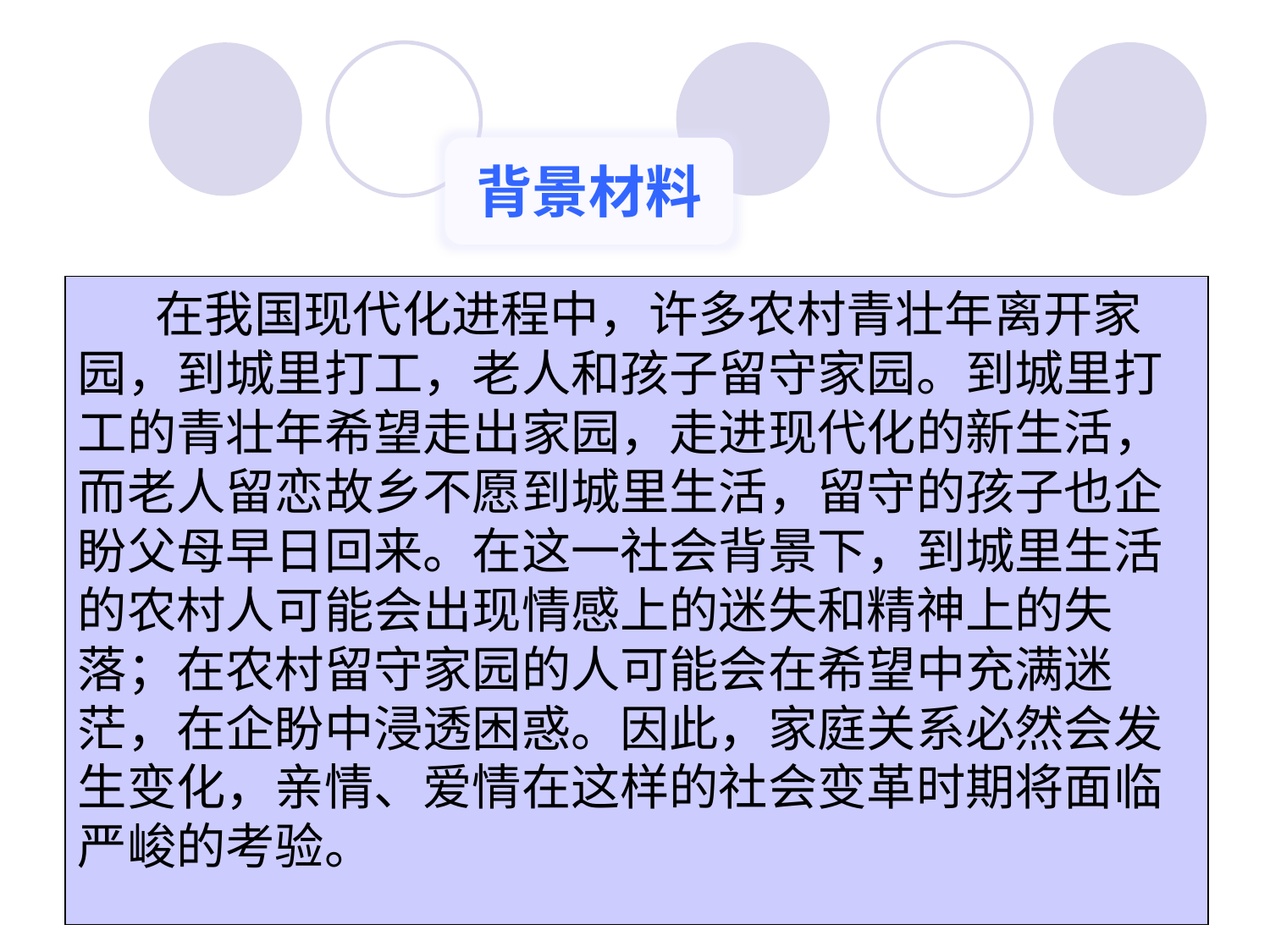

背景材料
      在我国现代化进程中，许多农村青壮年离开家园，到城里打工，老人和孩子留守家园。到城里打工的青壮年希望走出家园，走进现代化的新生活，而老人留恋故乡不愿到城里生活，留守的孩子也企盼父母早日回来。在这一社会背景下，到城里生活的农村人可能会出现情感上的迷失和精神上的失落；在农村留守家园的人可能会在希望中充满迷茫，在企盼中浸透困惑。因此，家庭关系必然会发生变化，亲情、爱情在这样的社会变革时期将面临严峻的考验。